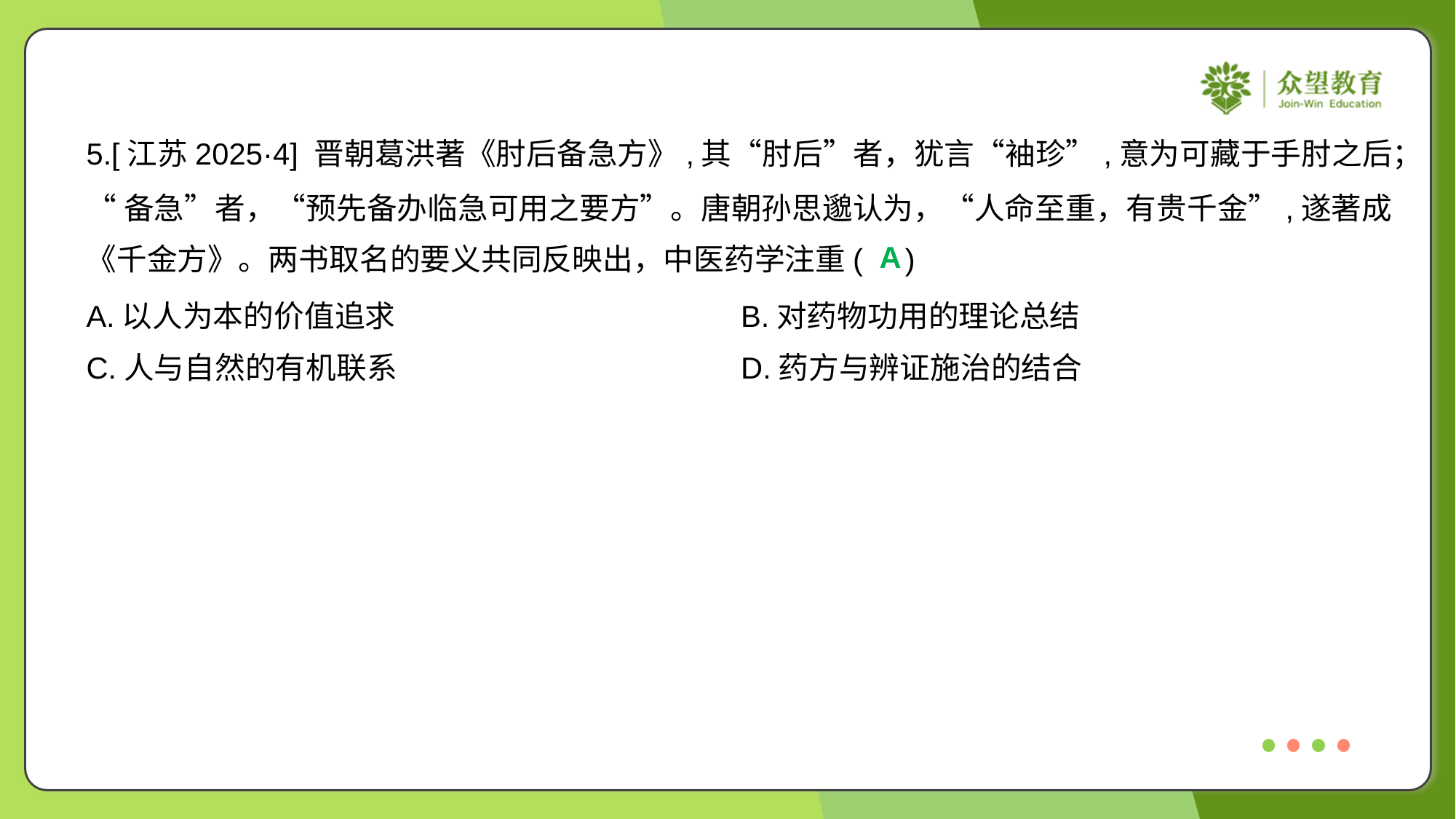

5.[江苏2025·4] 晋朝葛洪著《肘后备急方》,其“肘后”者，犹言“袖珍”,意为可藏于手肘之后；
“备急”者，“预先备办临急可用之要方”。唐朝孙思邈认为，“人命至重，有贵千金”,遂著成
《千金方》。两书取名的要义共同反映出，中医药学注重(     )
A
A.以人为本的价值追求	B.对药物功用的理论总结
C.人与自然的有机联系	D.药方与辨证施治的结合